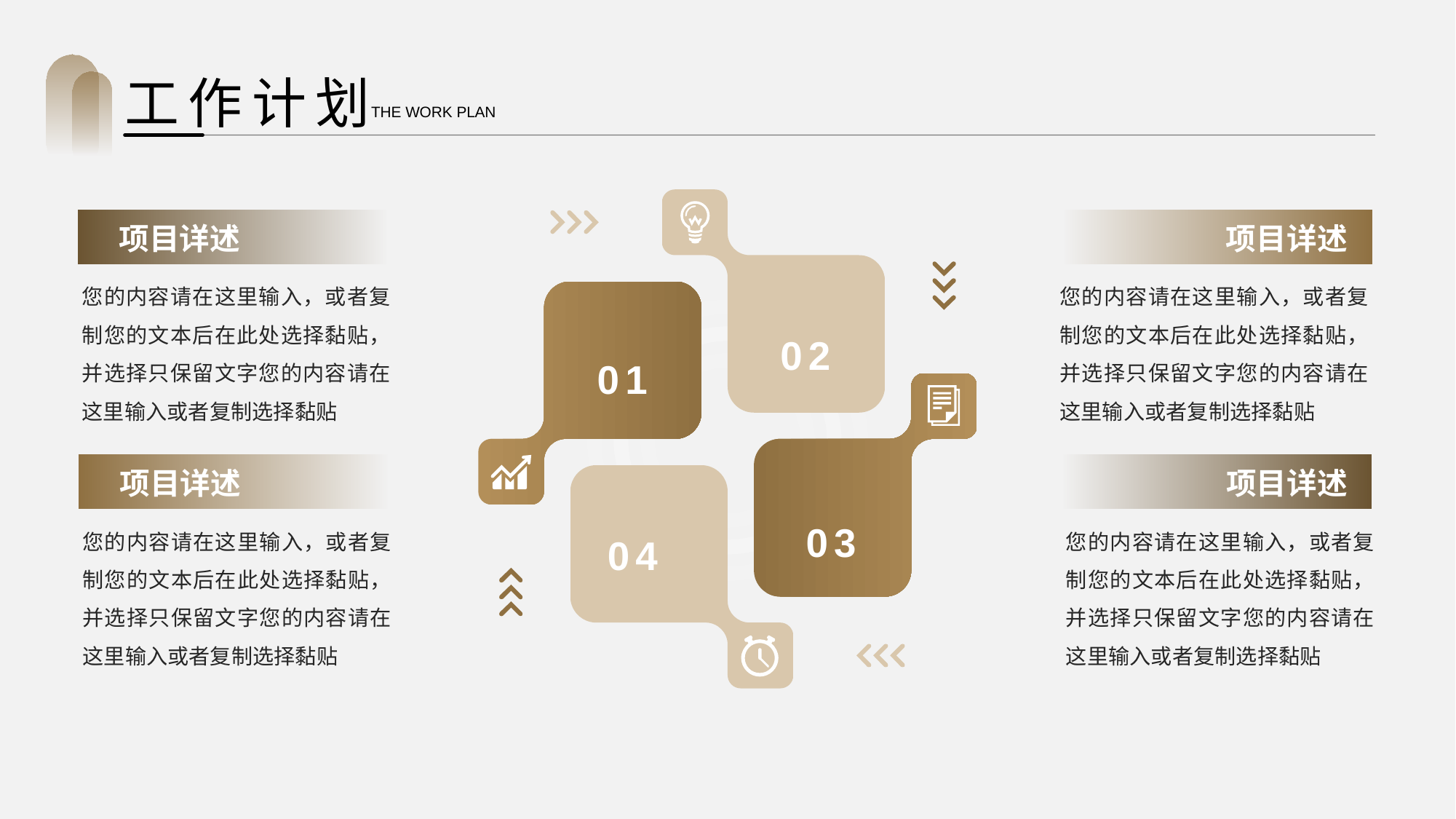

工作计划
THE WORK PLAN

02
01
03
04

项目详述
您的内容请在这里输入，或者复制您的文本后在此处选择黏贴，并选择只保留文字您的内容请在这里输入或者复制选择黏贴

项目详述
您的内容请在这里输入，或者复制您的文本后在此处选择黏贴，并选择只保留文字您的内容请在这里输入或者复制选择黏贴

项目详述
您的内容请在这里输入，或者复制您的文本后在此处选择黏贴，并选择只保留文字您的内容请在这里输入或者复制选择黏贴

项目详述
您的内容请在这里输入，或者复制您的文本后在此处选择黏贴，并选择只保留文字您的内容请在这里输入或者复制选择黏贴